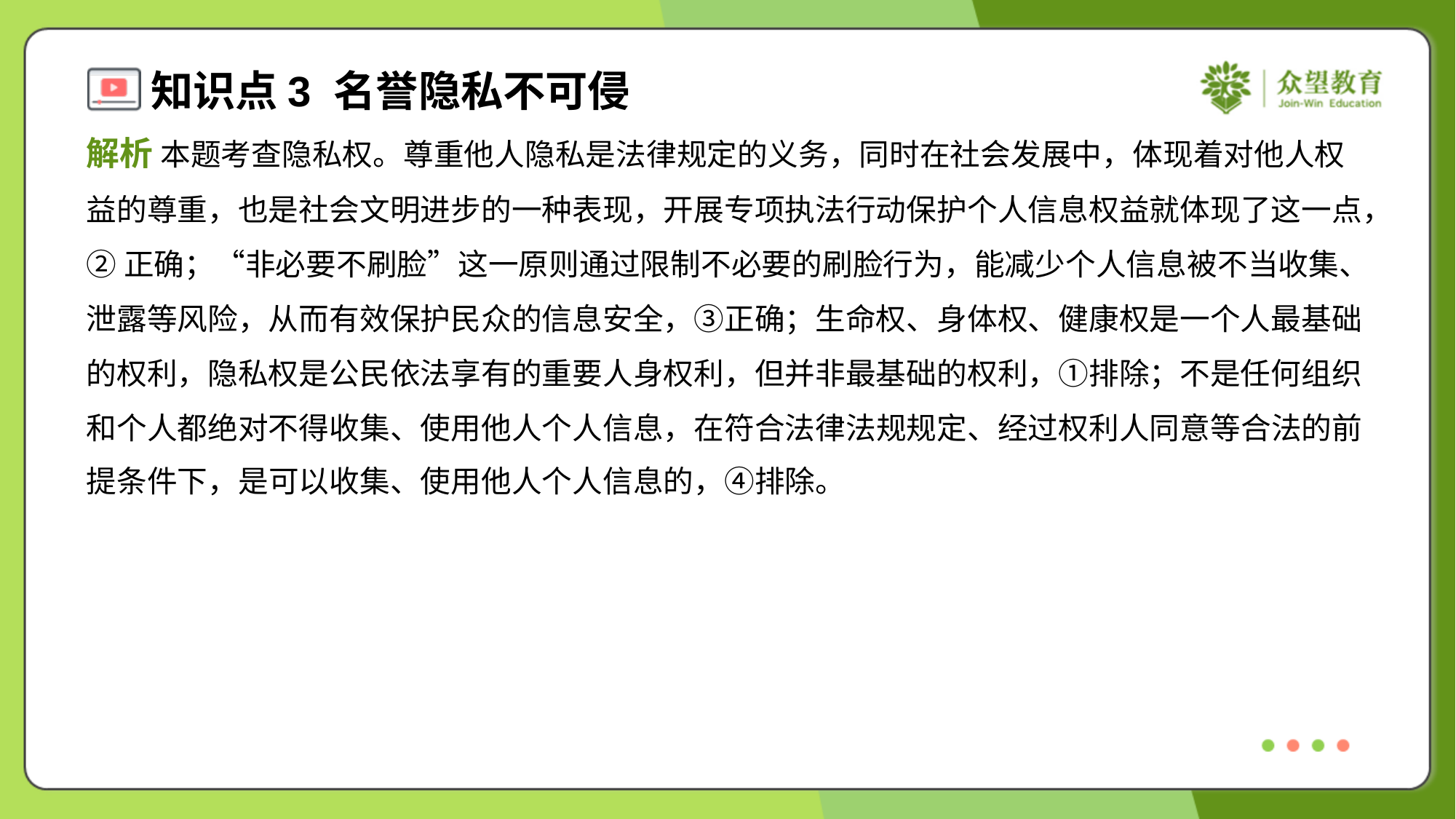

解析 本题考查隐私权。尊重他人隐私是法律规定的义务，同时在社会发展中，体现着对他人权
益的尊重，也是社会文明进步的一种表现，开展专项执法行动保护个人信息权益就体现了这一点，
②正确；“非必要不刷脸”这一原则通过限制不必要的刷脸行为，能减少个人信息被不当收集、
泄露等风险，从而有效保护民众的信息安全，③正确；生命权、身体权、健康权是一个人最基础
的权利，隐私权是公民依法享有的重要人身权利，但并非最基础的权利，①排除；不是任何组织
和个人都绝对不得收集、使用他人个人信息，在符合法律法规规定、经过权利人同意等合法的前
提条件下，是可以收集、使用他人个人信息的，④排除。